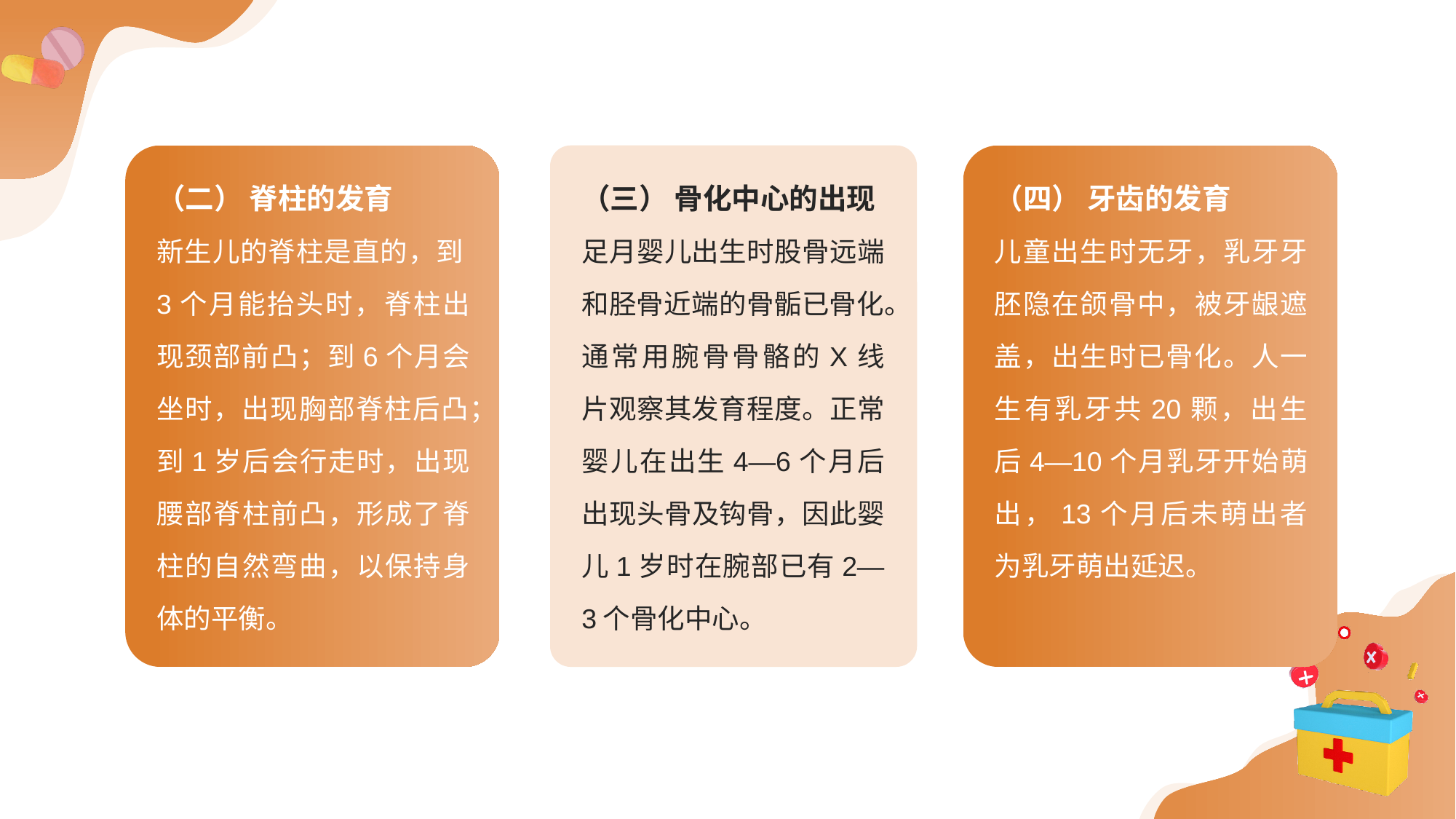

（二） 脊柱的发育
新生儿的脊柱是直的，到3个月能抬头时，脊柱出现颈部前凸；到6个月会坐时，出现胸部脊柱后凸；到1岁后会行走时，出现腰部脊柱前凸，形成了脊柱的自然弯曲，以保持身体的平衡。
（三） 骨化中心的出现
足月婴儿出生时股骨远端和胫骨近端的骨骺已骨化。通常用腕骨骨骼的X线片观察其发育程度。正常婴儿在出生4—6个月后出现头骨及钩骨，因此婴儿1岁时在腕部已有2—3个骨化中心。
（四） 牙齿的发育
儿童出生时无牙，乳牙牙胚隐在颌骨中，被牙龈遮盖，出生时已骨化。人一生有乳牙共20颗，出生后4—10个月乳牙开始萌出，13个月后未萌出者为乳牙萌出延迟。